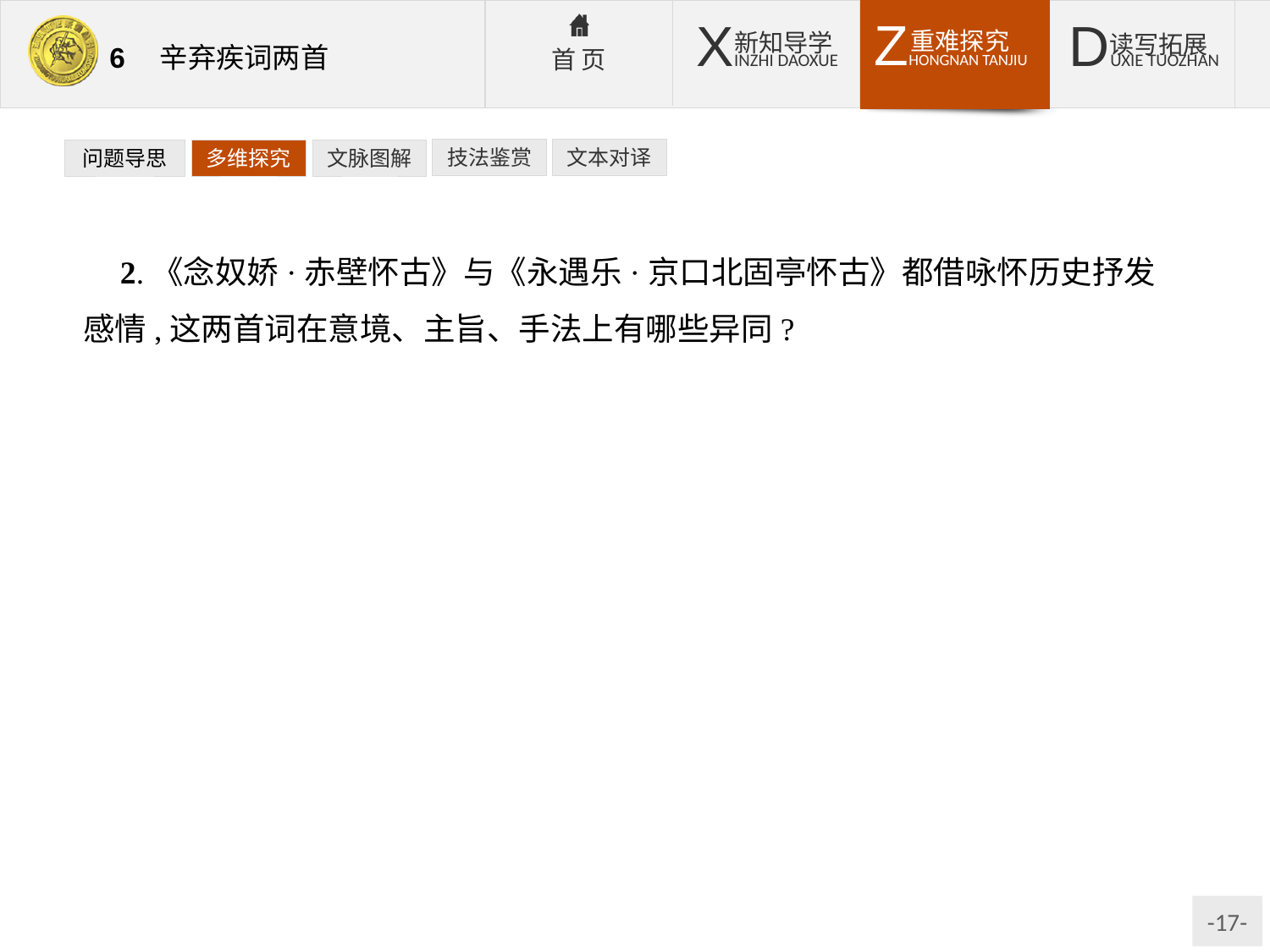

技法鉴赏
文本对译
问题导思
多维探究
文脉图解
2.《念奴娇·赤壁怀古》与《永遇乐·京口北固亭怀古》都借咏怀历史抒发感情,这两首词在意境、主旨、手法上有哪些异同?
提示:(1)相同点:结构上均为“地点+怀古”,意境上均为雄浑壮阔,主旨上均为托古喻今。
(2)不同点:①《念奴娇·赤壁怀古》上片中,从景中逐层托出人物,为下片的议论作铺垫;《永遇乐·京口北固亭怀古》上片写景中就含有议论,下片议论之中也有写景的地方。②议论涉及的问题不同,深度不同。苏轼词纵横决荡,议论上能从形而上思索宇宙人生的终极意义;辛弃疾的词紧扣现实,借咏史谈自己的战略见解,表现自己的爱国情怀。③苏词多铺叙,显得开阔明朗,旷达乐观;辛词多用事,层层转折,显得隐晦深沉。